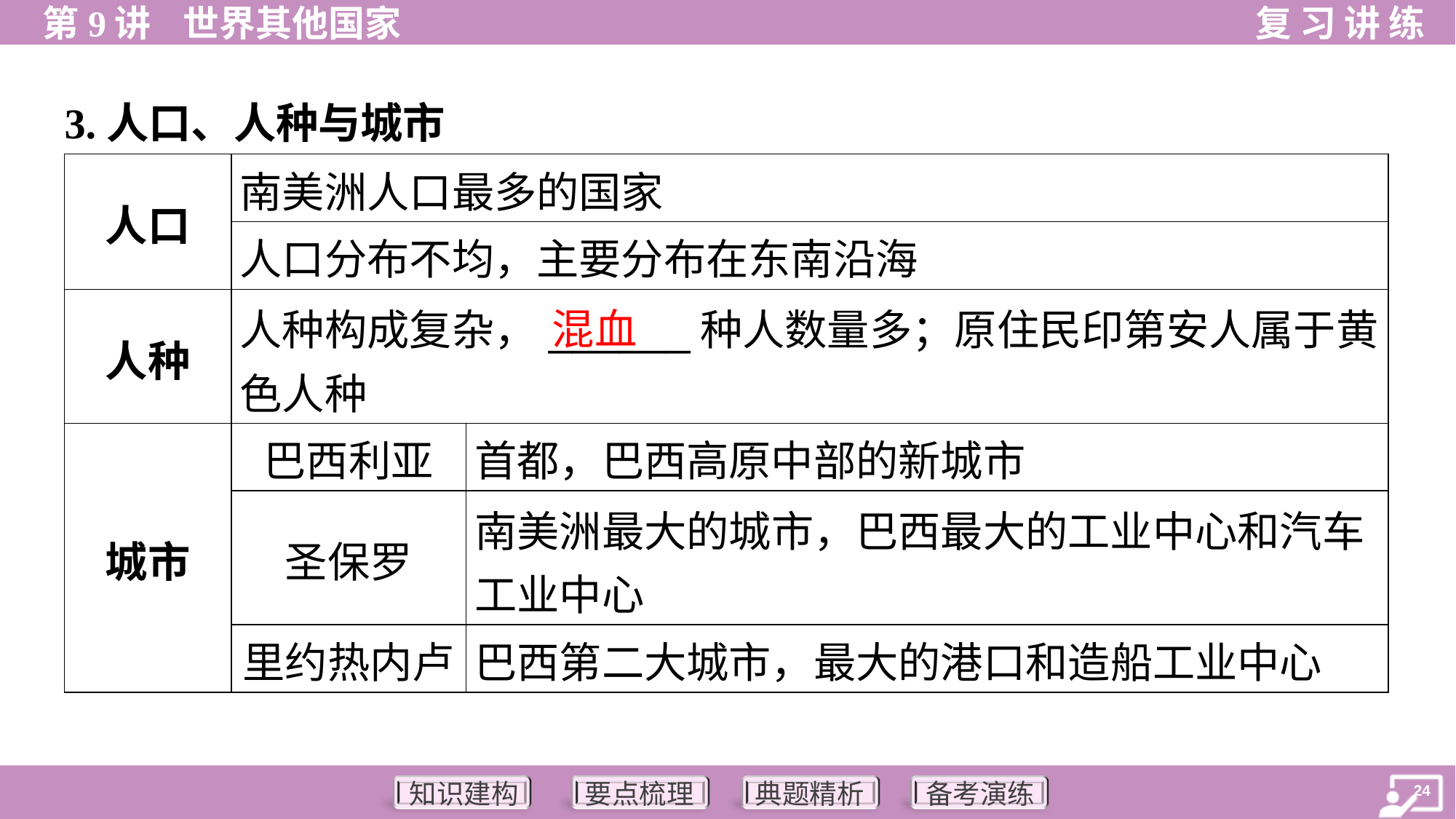

3.人口、人种与城市
| 人口 | 南美洲人口最多的国家 |  |
| --- | --- | --- |
|  | 人口分布不均，主要分布在东南沿海 |  |
| 人种 | 人种构成复杂，\_\_\_\_\_\_种人数量多；原住民印第安人属于黄 色人种 |  |
| 城市 | 巴西利亚 | 首都，巴西高原中部的新城市 |
|  | 圣保罗 | 南美洲最大的城市，巴西最大的工业中心和汽车 工业中心 |
|  | 里约热内卢 | 巴西第二大城市，最大的港口和造船工业中心 |
混血